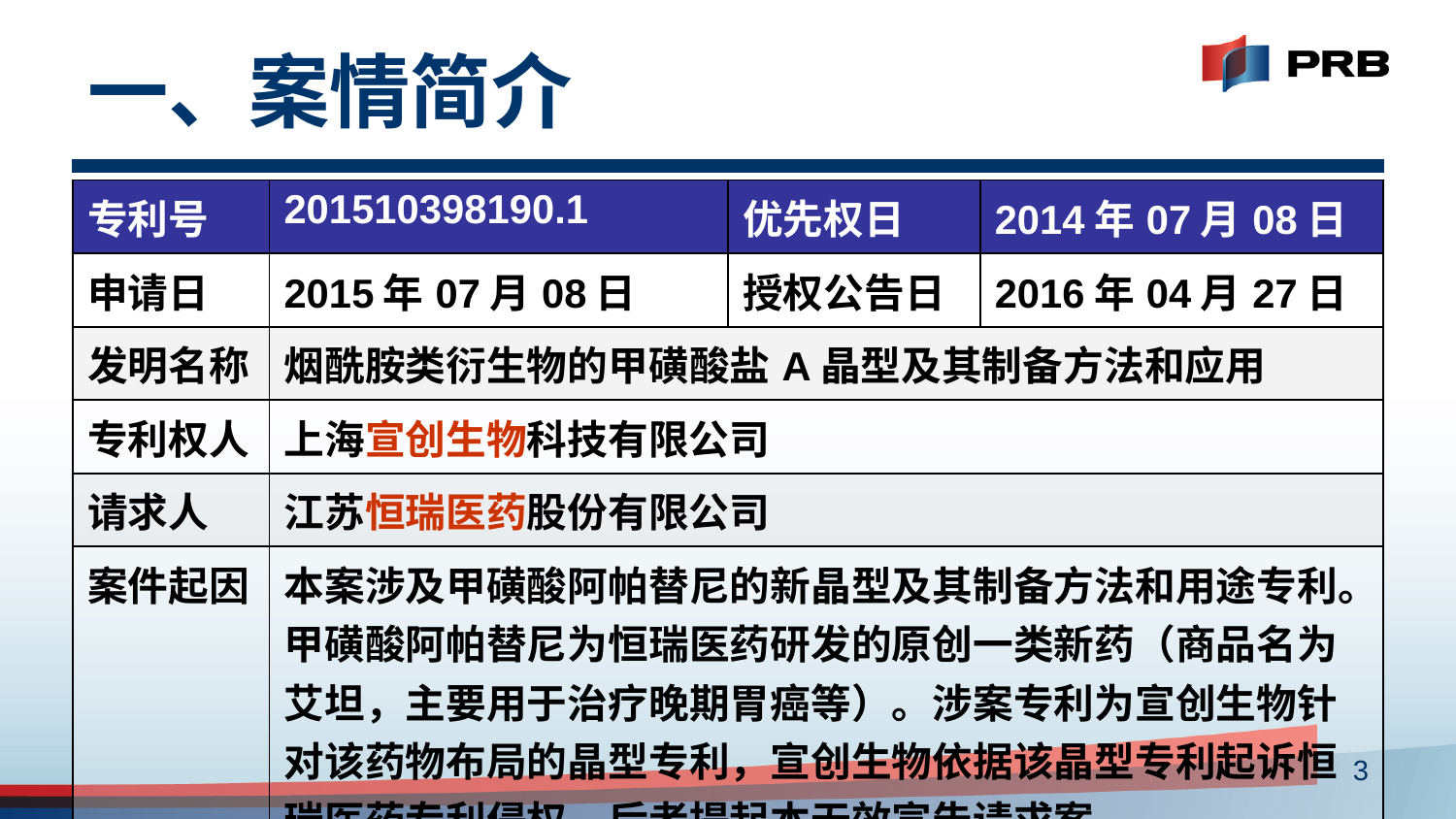

# 一、案情简介
| 专利号 | 201510398190.1 | 优先权日 | 2014年07月08日 |
| --- | --- | --- | --- |
| 申请日 | 2015年07月08日 | 授权公告日 | 2016年04月27日 |
| 发明名称 | 烟酰胺类衍生物的甲磺酸盐A晶型及其制备方法和应用 |  |  |
| 专利权人 | 上海宣创生物科技有限公司 |  |  |
| 请求人 | 江苏恒瑞医药股份有限公司 |  |  |
| 案件起因 | 本案涉及甲磺酸阿帕替尼的新晶型及其制备方法和用途专利。甲磺酸阿帕替尼为恒瑞医药研发的原创一类新药（商品名为艾坦，主要用于治疗晚期胃癌等）。涉案专利为宣创生物针对该药物布局的晶型专利，宣创生物依据该晶型专利起诉恒瑞医药专利侵权，后者提起本无效宣告请求案。 |  |  |
3